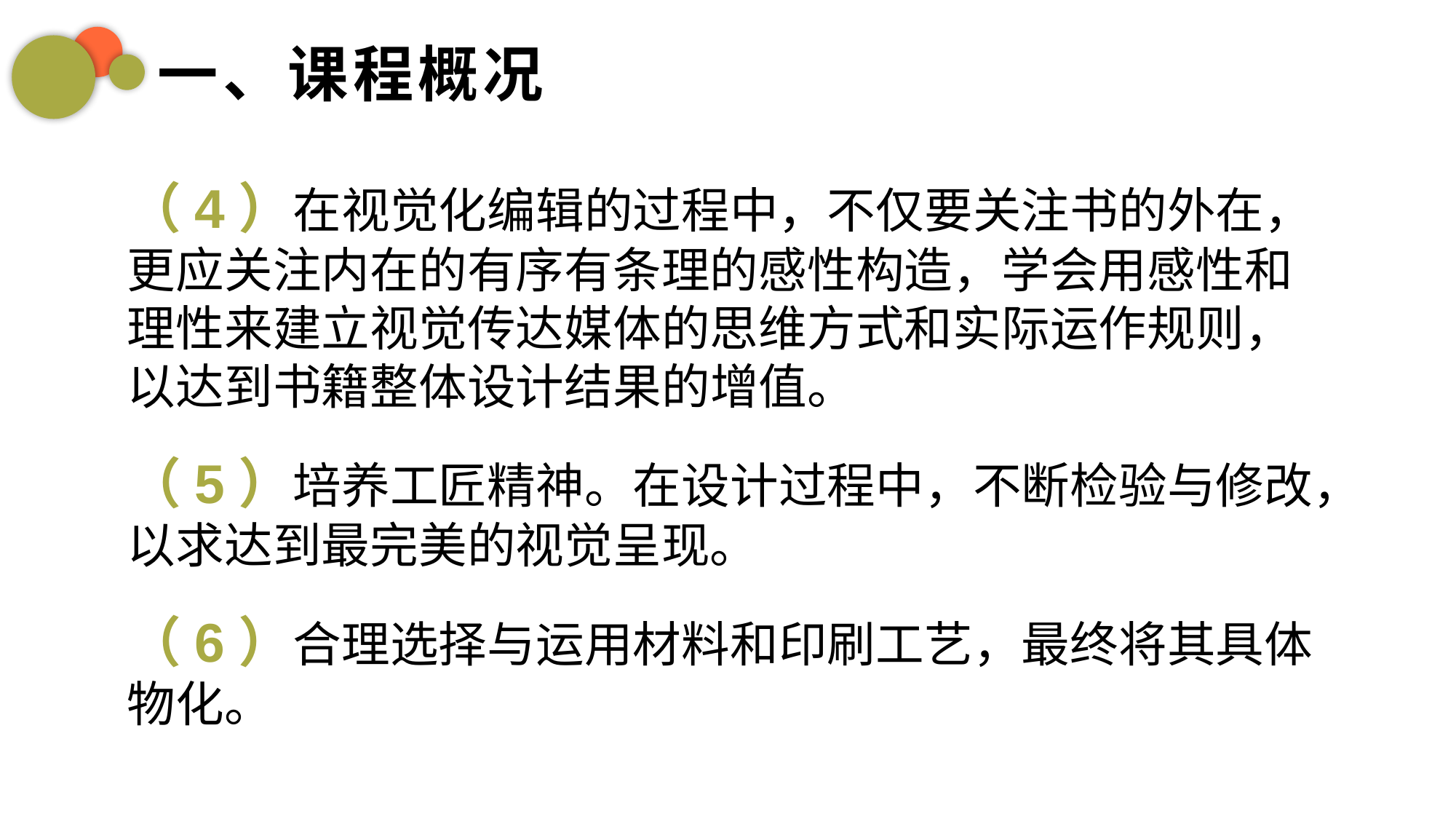

一、课程概况
（4）在视觉化编辑的过程中，不仅要关注书的外在，更应关注内在的有序有条理的感性构造，学会用感性和理性来建立视觉传达媒体的思维方式和实际运作规则，以达到书籍整体设计结果的增值。
（5）培养工匠精神。在设计过程中，不断检验与修改，以求达到最完美的视觉呈现。
（6）合理选择与运用材料和印刷工艺，最终将其具体物化。